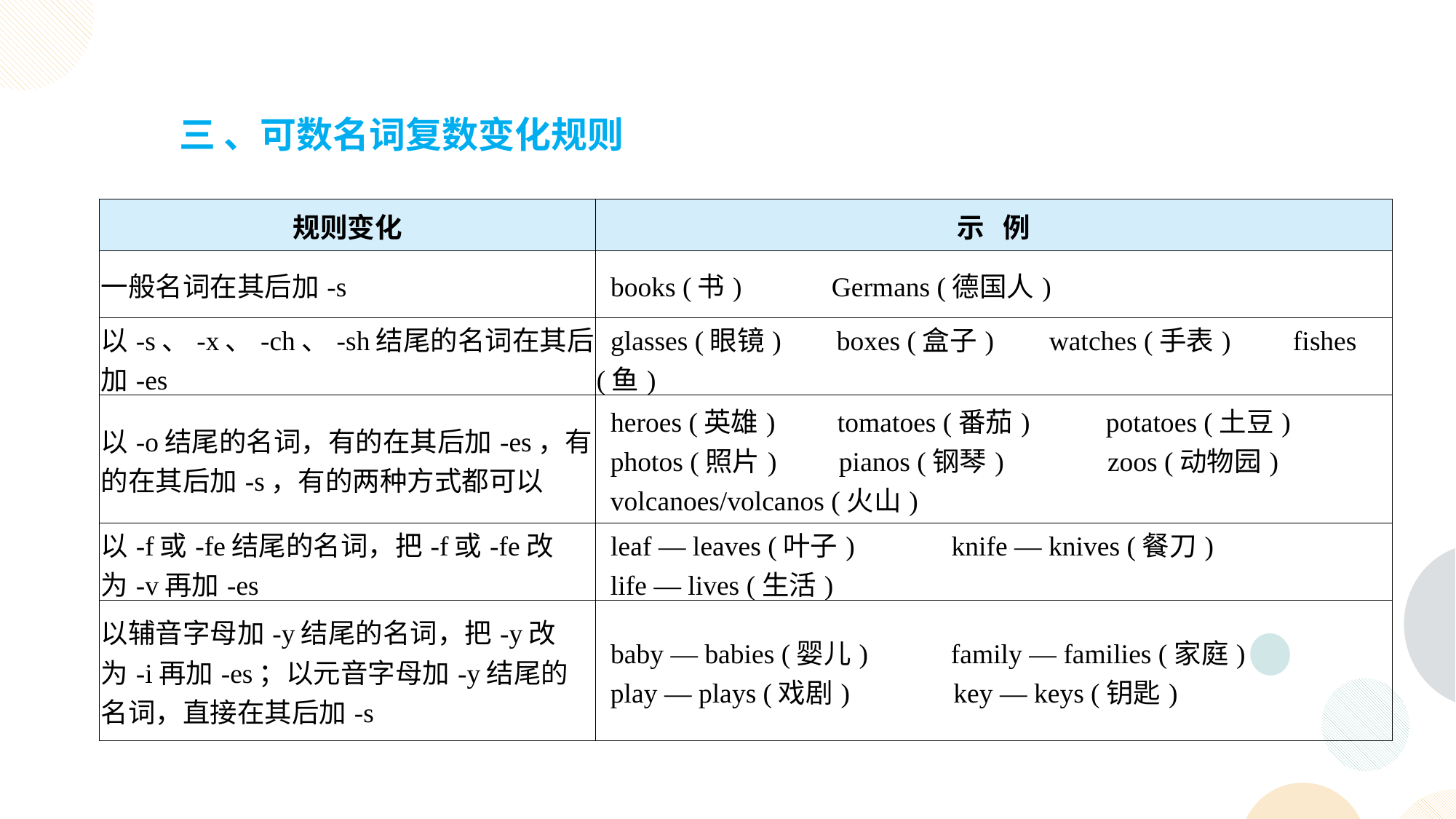

三 、可数名词复数变化规则
| 规则变化 | 示 例 |
| --- | --- |
| 一般名词在其后加-s | books (书) Germans (德国人) |
| 以-s、-x、-ch、-sh结尾的名词在其后加-es | glasses (眼镜) boxes (盒子) watches (手表) fishes (鱼) |
| 以-o结尾的名词，有的在其后加-es，有的在其后加-s，有的两种方式都可以 | heroes (英雄) tomatoes (番茄) potatoes (土豆) photos (照片) pianos (钢琴) zoos (动物园) volcanoes/volcanos (火山) |
| 以-f或-fe结尾的名词，把-f或-fe改为-v再加-es | leaf — leaves (叶子) knife — knives (餐刀) life — lives (生活) |
| 以辅音字母加-y结尾的名词，把-y改为-i再加-es；以元音字母加-y结尾的名词，直接在其后加-s | baby — babies (婴儿) family — families (家庭) play — plays (戏剧) key — keys (钥匙) |